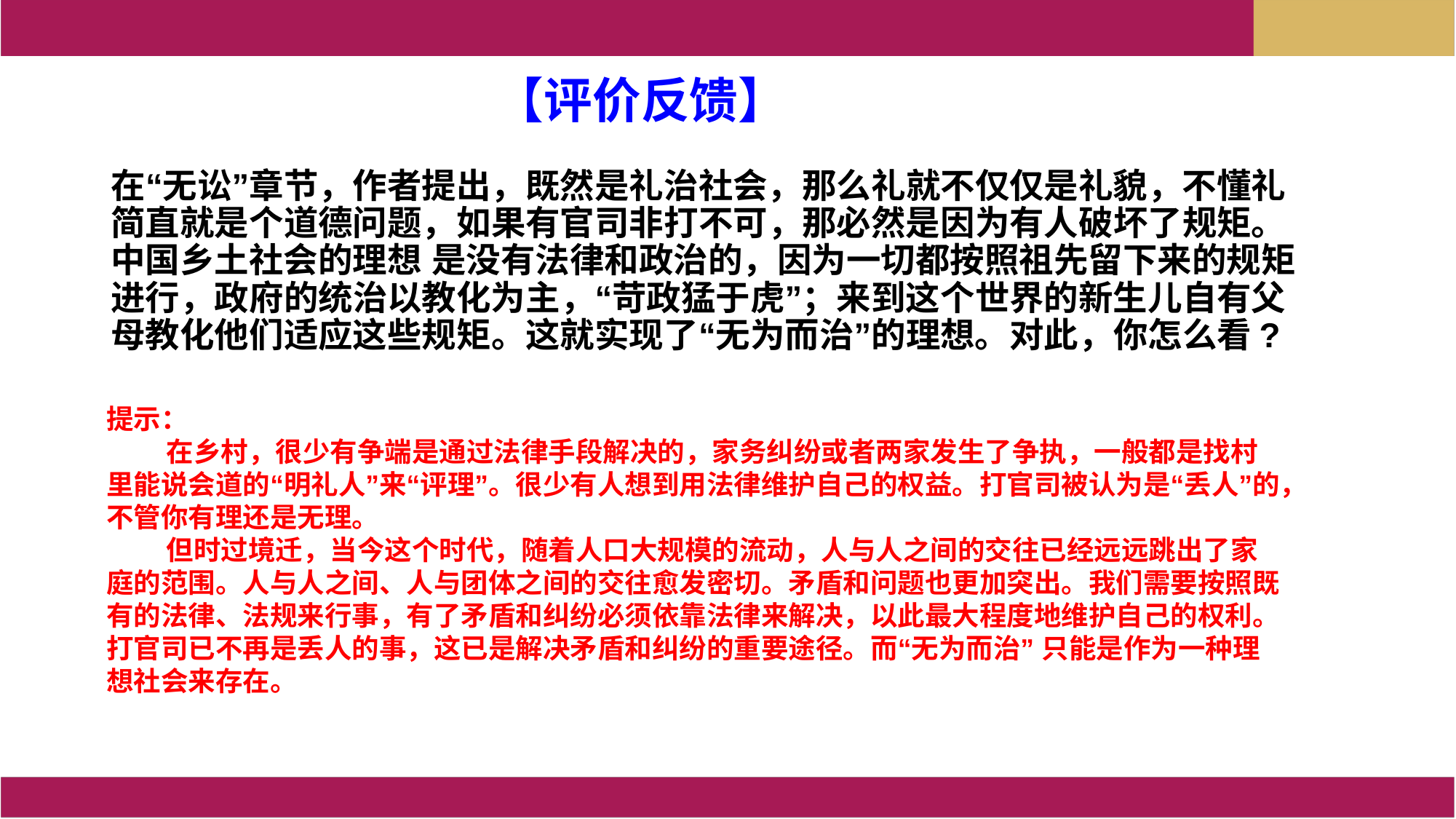

【评价反馈】

在“无讼”章节，作者提出，既然是礼治社会，那么礼就不仅仅是礼貌，不懂礼简直就是个道德问题，如果有官司非打不可，那必然是因为有人破坏了规矩。中国乡土社会的理想 是没有法律和政治的，因为一切都按照祖先留下来的规矩进行，政府的统治以教化为主，“苛政猛于虎”；来到这个世界的新生儿自有父母教化他们适应这些规矩。这就实现了“无为而治”的理想。对此，你怎么看?

提示：
       在乡村，很少有争端是通过法律手段解决的，家务纠纷或者两家发生了争执，一般都是找村里能说会道的“明礼人”来“评理”。很少有人想到用法律维护自己的权益。打官司被认为是“丢人”的，不管你有理还是无理。
       但时过境迁，当今这个时代，随着人口大规模的流动，人与人之间的交往已经远远跳出了家庭的范围。人与人之间、人与团体之间的交往愈发密切。矛盾和问题也更加突出。我们需要按照既有的法律、法规来行事，有了矛盾和纠纷必须依靠法律来解决，以此最大程度地维护自己的权利。打官司已不再是丢人的事，这已是解决矛盾和纠纷的重要途径。而“无为而治” 只能是作为一种理想社会来存在。